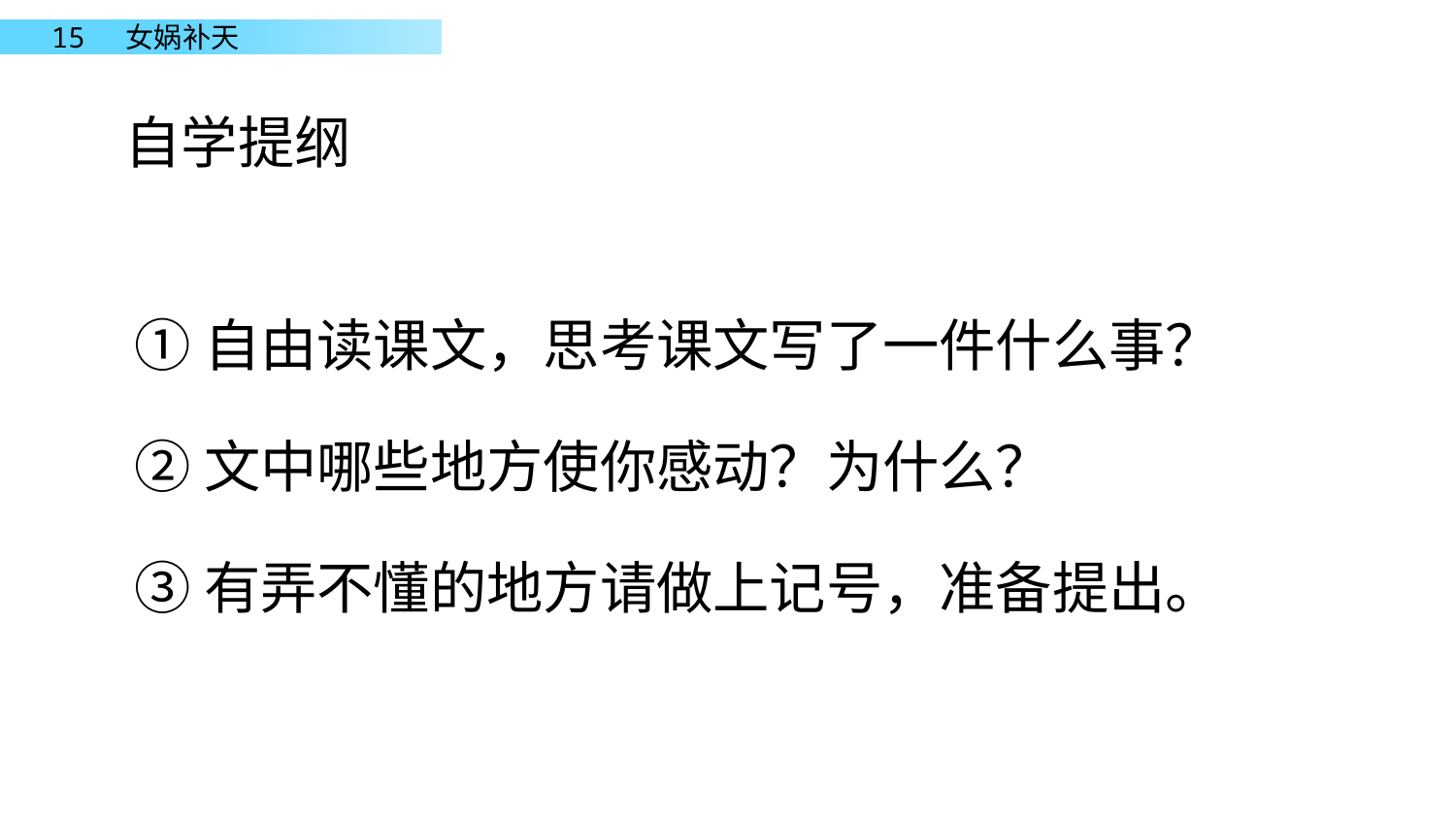

自学提纲
①自由读课文，思考课文写了一件什么事？
②文中哪些地方使你感动？为什么？
③有弄不懂的地方请做上记号，准备提出。